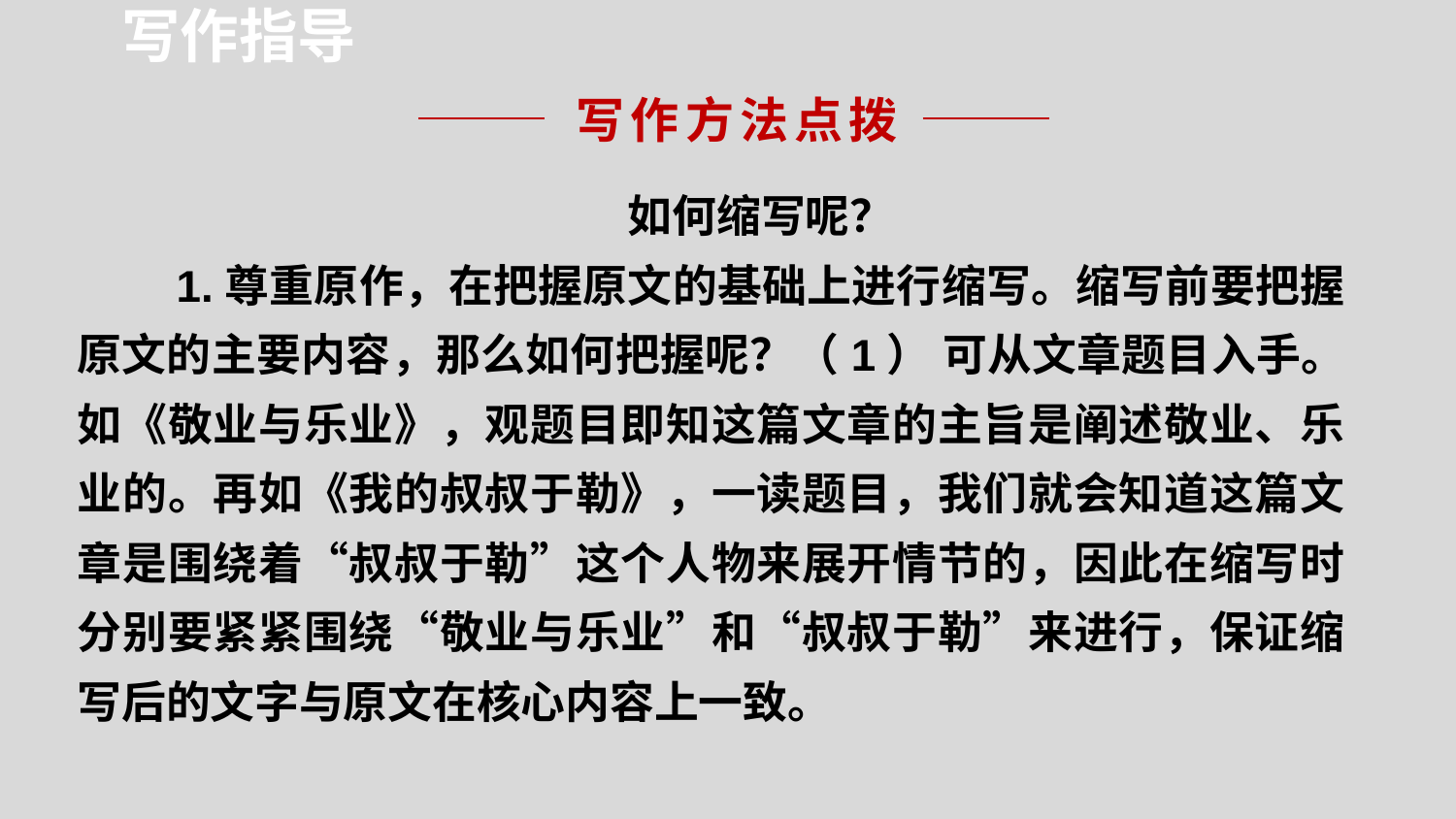

写作指导
写作方法点拨
如何缩写呢？
1.尊重原作，在把握原文的基础上进行缩写。缩写前要把握原文的主要内容，那么如何把握呢？（1） 可从文章题目入手。如《敬业与乐业》，观题目即知这篇文章的主旨是阐述敬业、乐业的。再如《我的叔叔于勒》，一读题目，我们就会知道这篇文章是围绕着“叔叔于勒”这个人物来展开情节的，因此在缩写时分别要紧紧围绕“敬业与乐业”和“叔叔于勒”来进行，保证缩写后的文字与原文在核心内容上一致。